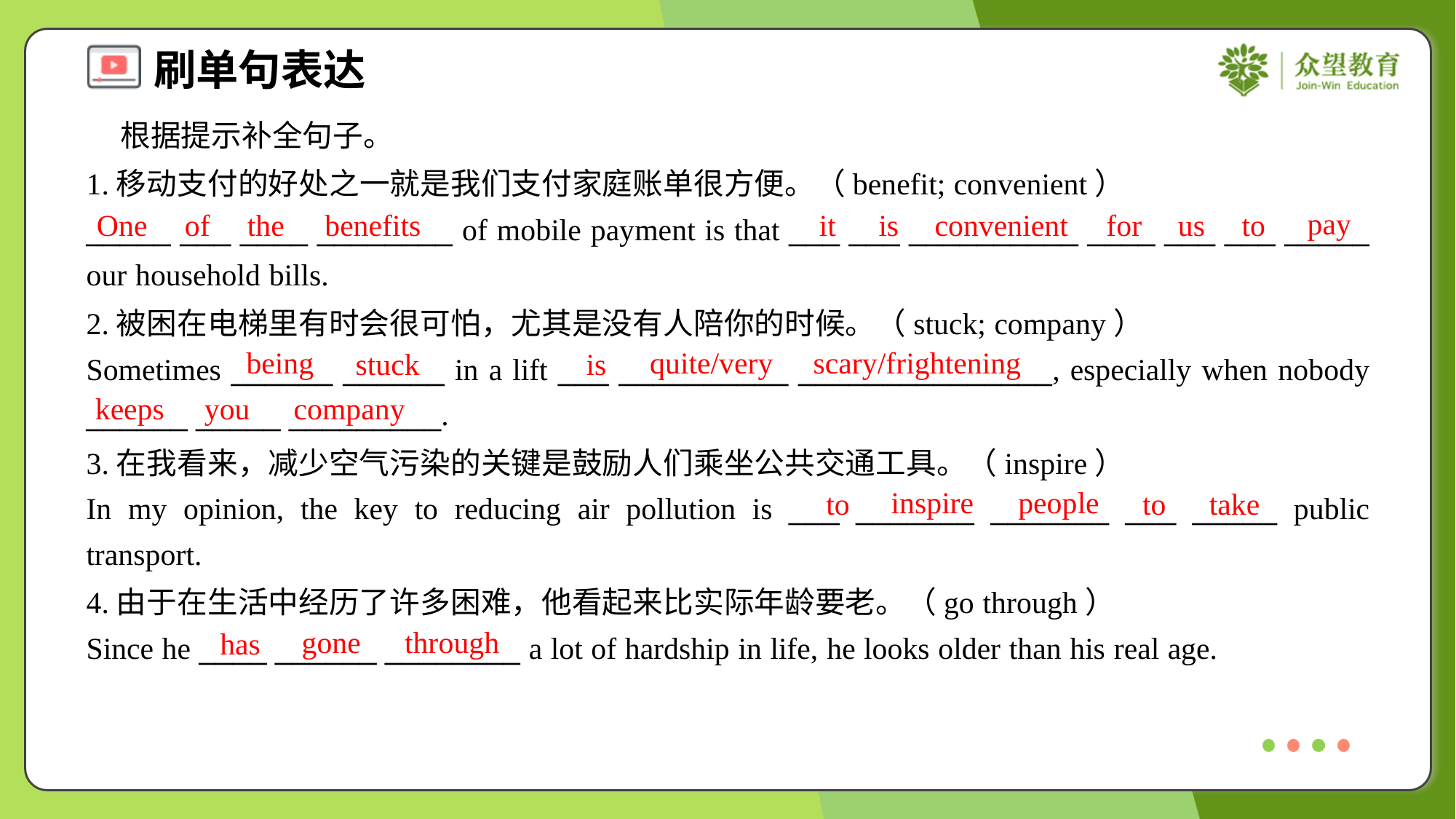

根据提示补全句子。
1.移动支付的好处之一就是我们支付家庭账单很方便。（benefit; convenient）
_____ ___ ____ ________ of mobile payment is that ___ ___ __________ ____ ___ ___ _____ our household bills.
pay
One
of
the
benefits
it
is
convenient
for
us
to
2.被困在电梯里有时会很可怕，尤其是没有人陪你的时候。（stuck; company）
Sometimes ______ ______ in a lift ___ __________ _______________, especially when nobody ______ _____ _________.
being
quite/very
scary/frightening
stuck
is
keeps
you
company
3.在我看来，减少空气污染的关键是鼓励人们乘坐公共交通工具。（inspire）
In my opinion, the key to reducing air pollution is ___ _______ _______ ___ _____ public transport.
inspire
people
to
to
take
4.由于在生活中经历了许多困难，他看起来比实际年龄要老。（go through）
Since he ____ ______ ________ a lot of hardship in life, he looks older than his real age.
gone
through
has